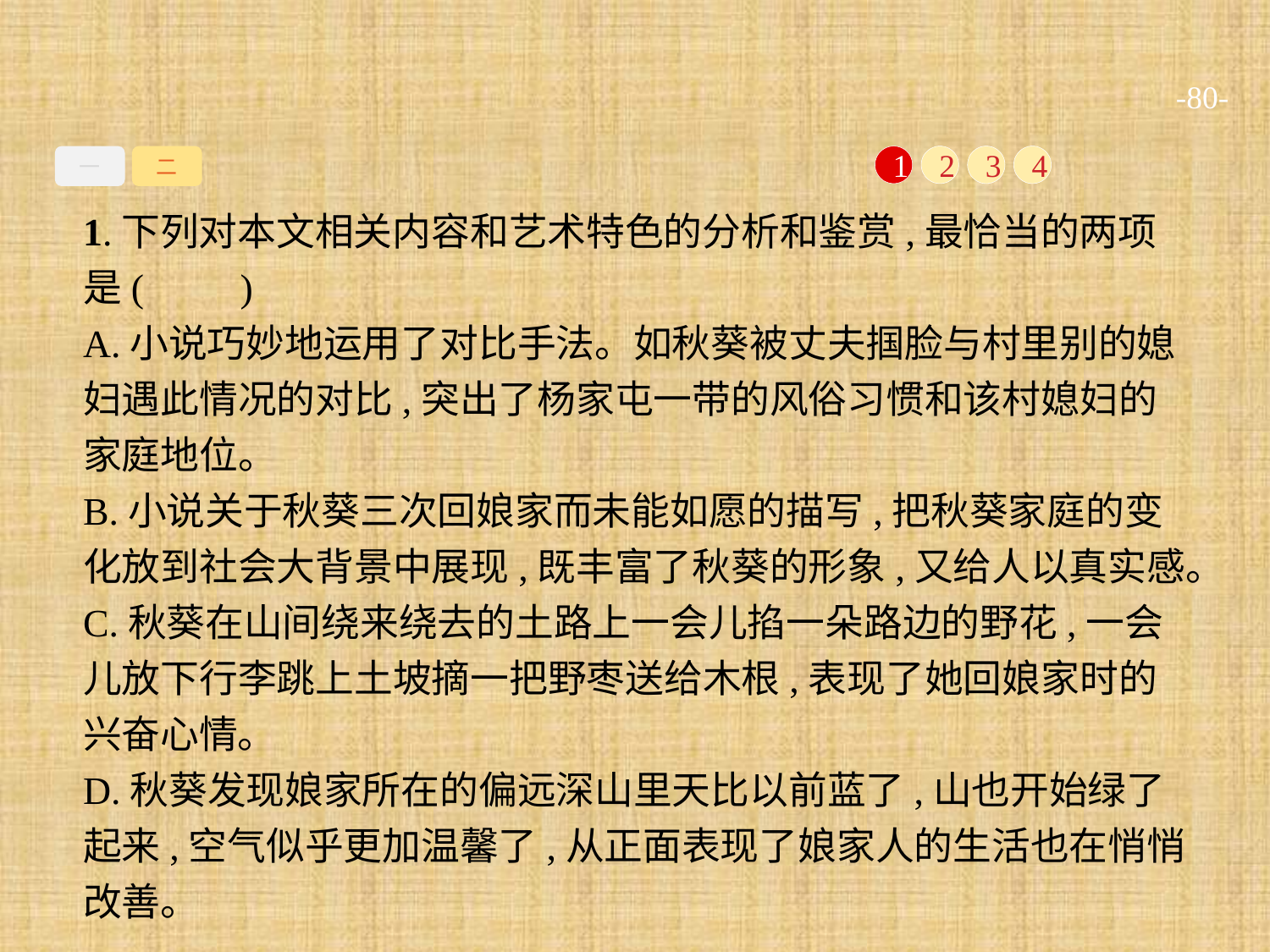

-80-
一
二
1
2
3
4
1.下列对本文相关内容和艺术特色的分析和鉴赏,最恰当的两项是(　　)
A.小说巧妙地运用了对比手法。如秋葵被丈夫掴脸与村里别的媳妇遇此情况的对比,突出了杨家屯一带的风俗习惯和该村媳妇的家庭地位。
B.小说关于秋葵三次回娘家而未能如愿的描写,把秋葵家庭的变化放到社会大背景中展现,既丰富了秋葵的形象,又给人以真实感。
C.秋葵在山间绕来绕去的土路上一会儿掐一朵路边的野花,一会儿放下行李跳上土坡摘一把野枣送给木根,表现了她回娘家时的兴奋心情。
D.秋葵发现娘家所在的偏远深山里天比以前蓝了,山也开始绿了起来,空气似乎更加温馨了,从正面表现了娘家人的生活也在悄悄改善。